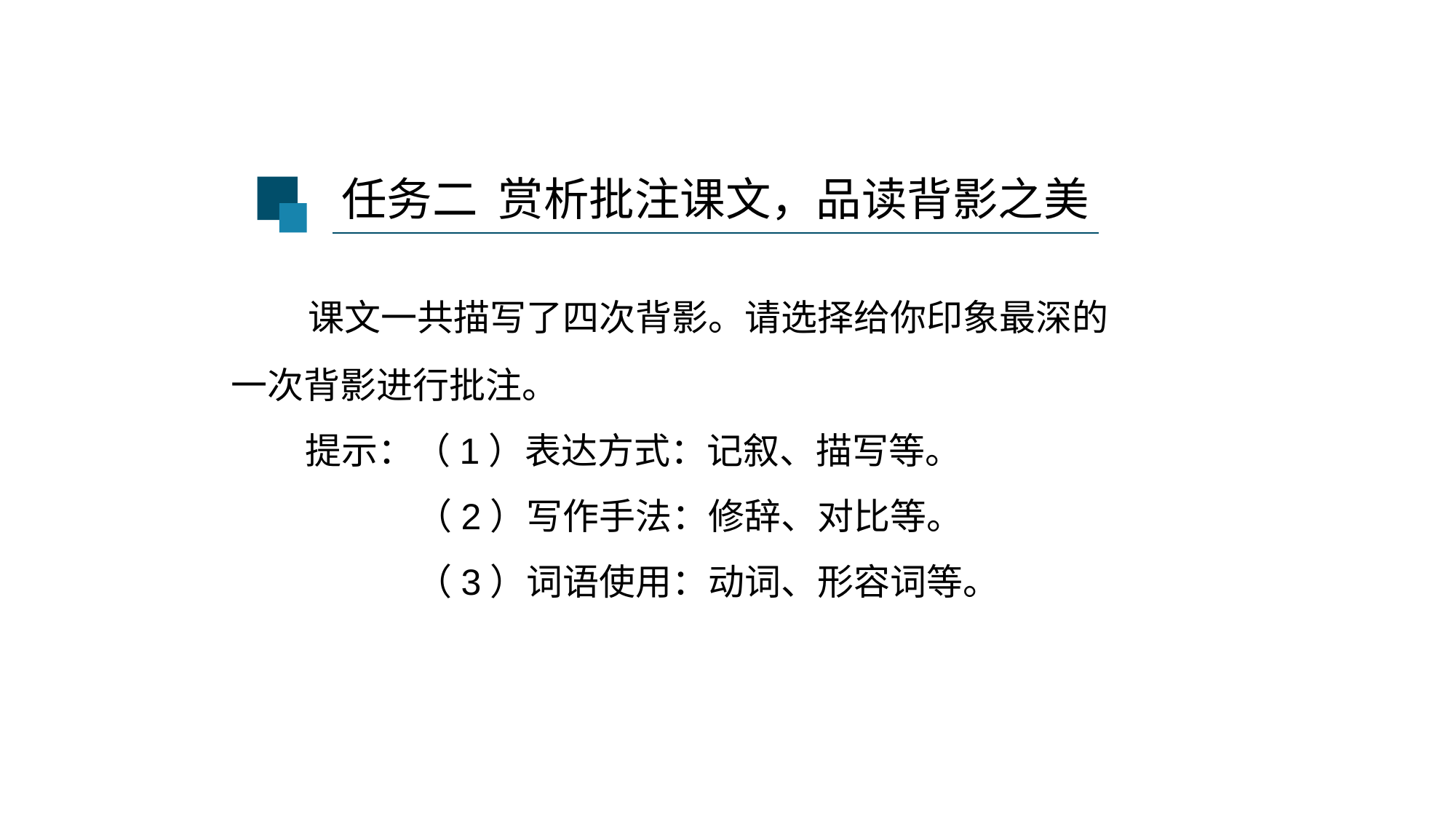

任务二  赏析批注课文，品读背影之美

      课文一共描写了四次背影。请选择给你印象最深的一次背影进行批注。
        提示：（1）表达方式：记叙、描写等。
           （2）写作手法：修辞、对比等。
           （3）词语使用：动词、形容词等。